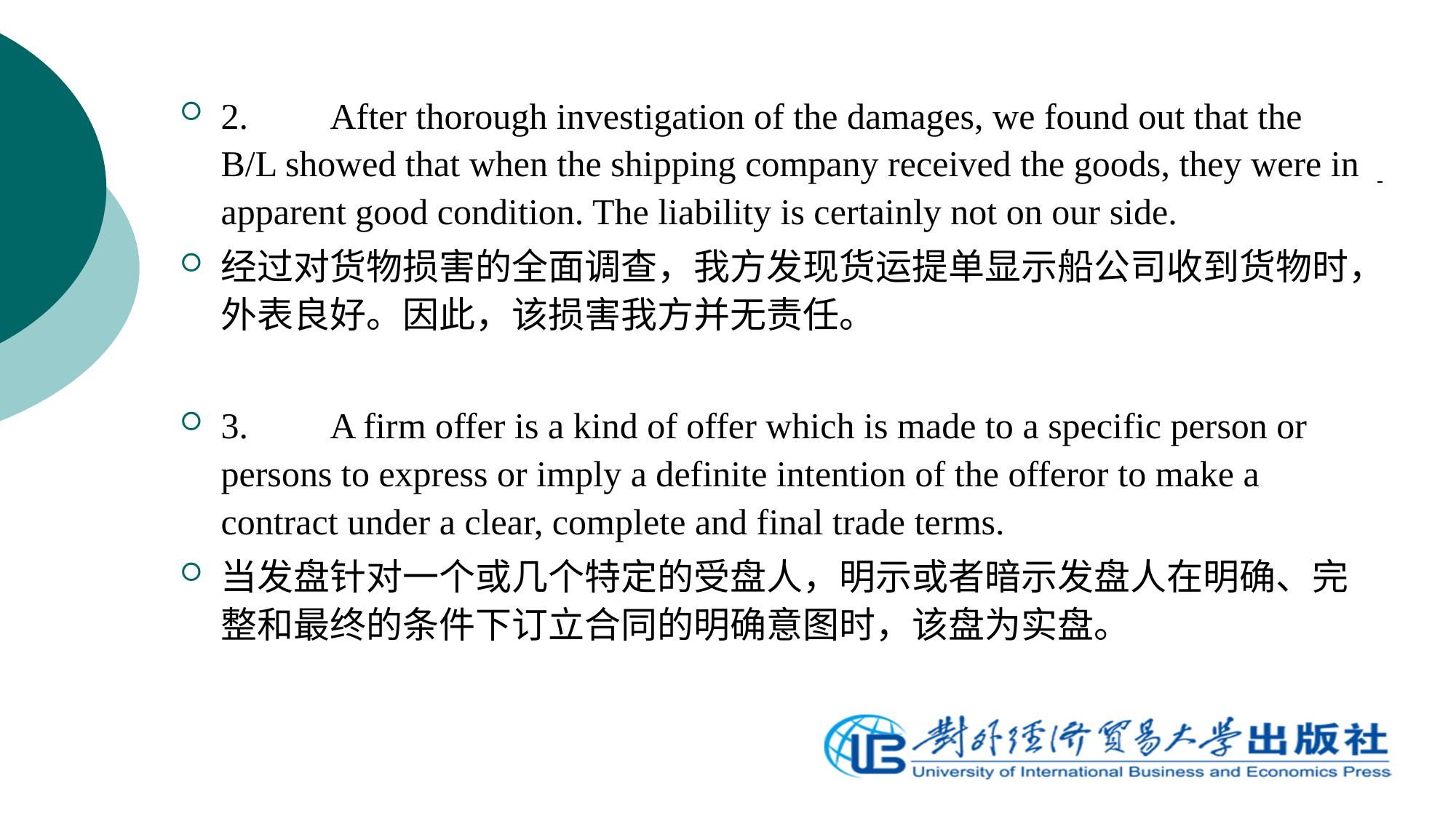

2.	After thorough investigation of the damages, we found out that the B/L showed that when the shipping company received the goods, they were in apparent good condition. The liability is certainly not on our side.
经过对货物损害的全面调查，我方发现货运提单显示船公司收到货物时，外表良好。因此，该损害我方并无责任。

3.	A firm offer is a kind of offer which is made to a specific person or persons to express or imply a definite intention of the offeror to make a contract under a clear, complete and final trade terms.
当发盘针对一个或几个特定的受盘人，明示或者暗示发盘人在明确、完整和最终的条件下订立合同的明确意图时，该盘为实盘。